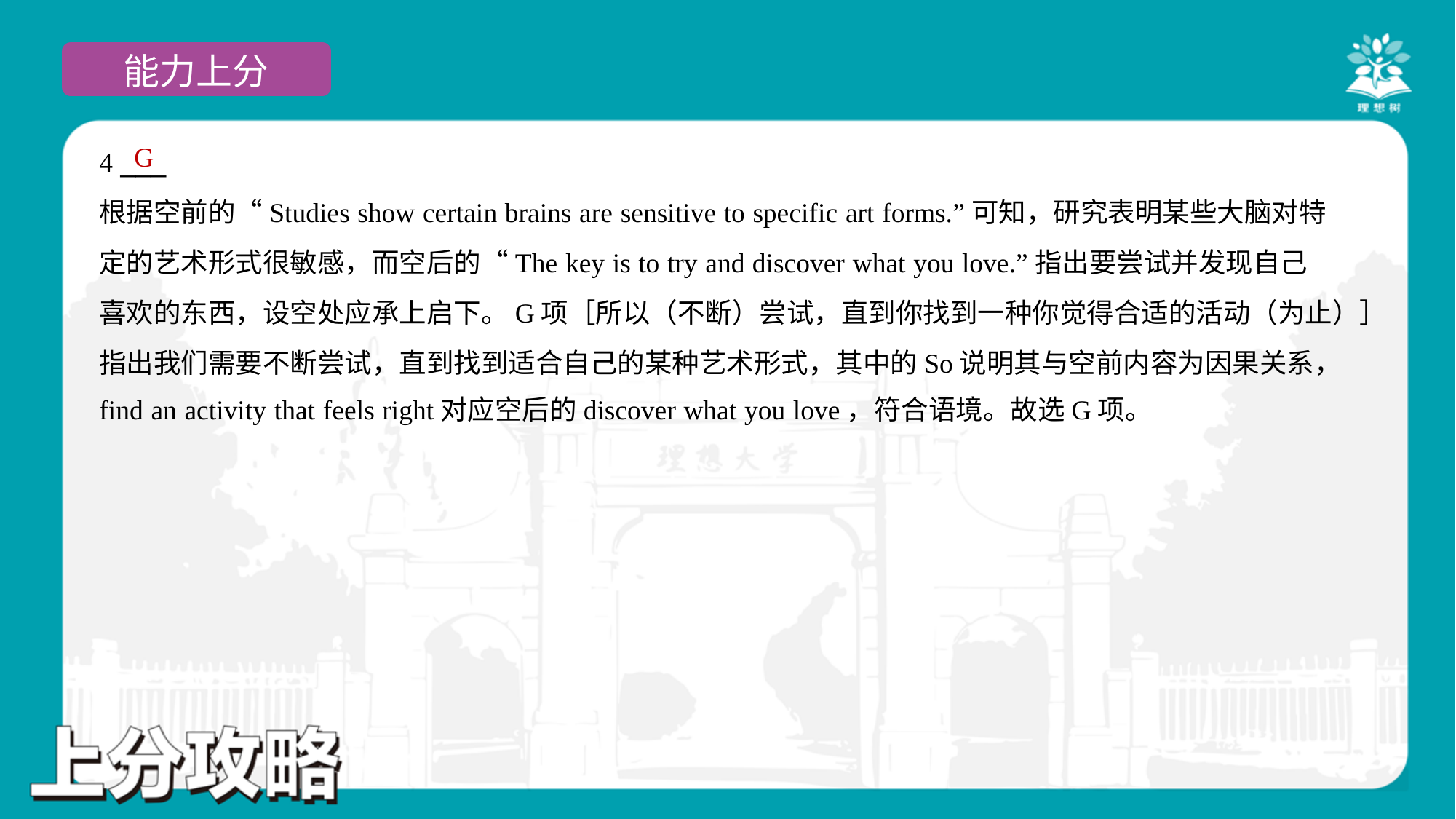

G
4 ___
根据空前的“Studies show certain brains are sensitive to specific art forms.”可知，研究表明某些大脑对特
定的艺术形式很敏感，而空后的“The key is to try and discover what you love.”指出要尝试并发现自己
喜欢的东西，设空处应承上启下。G项［所以（不断）尝试，直到你找到一种你觉得合适的活动（为止）］
指出我们需要不断尝试，直到找到适合自己的某种艺术形式，其中的So说明其与空前内容为因果关系，
find an activity that feels right对应空后的discover what you love，符合语境。故选G项。